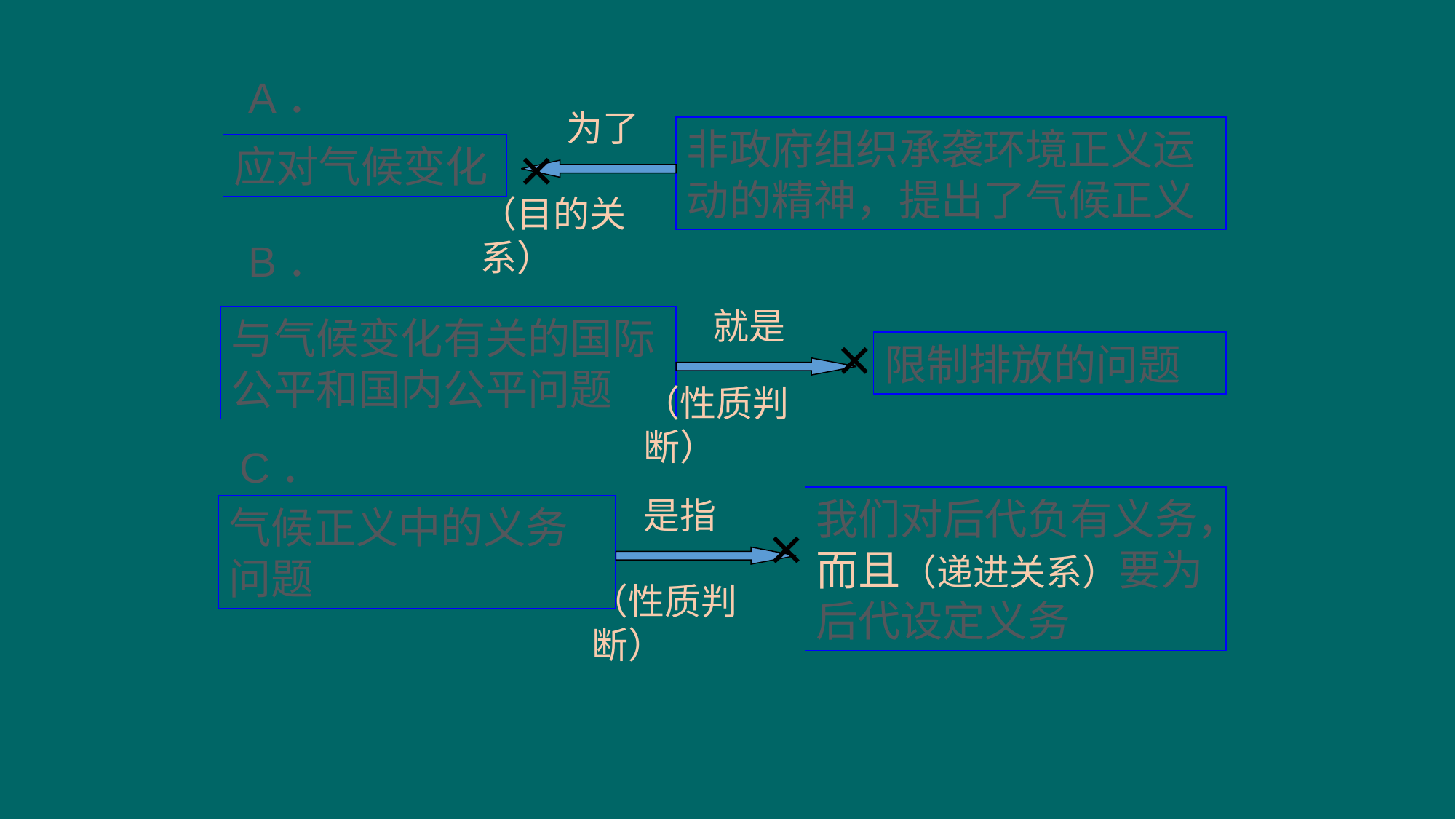

A．
为了
非政府组织承袭环境正义运动的精神，提出了气候正义
×
应对气候变化

（目的关系）
B．
就是
与气候变化有关的国际公平和国内公平问题
×
限制排放的问题

（性质判断）
C．
是指
我们对后代负有义务，而且（递进关系）要为后代设定义务
气候正义中的义务问题
×

（性质判断）